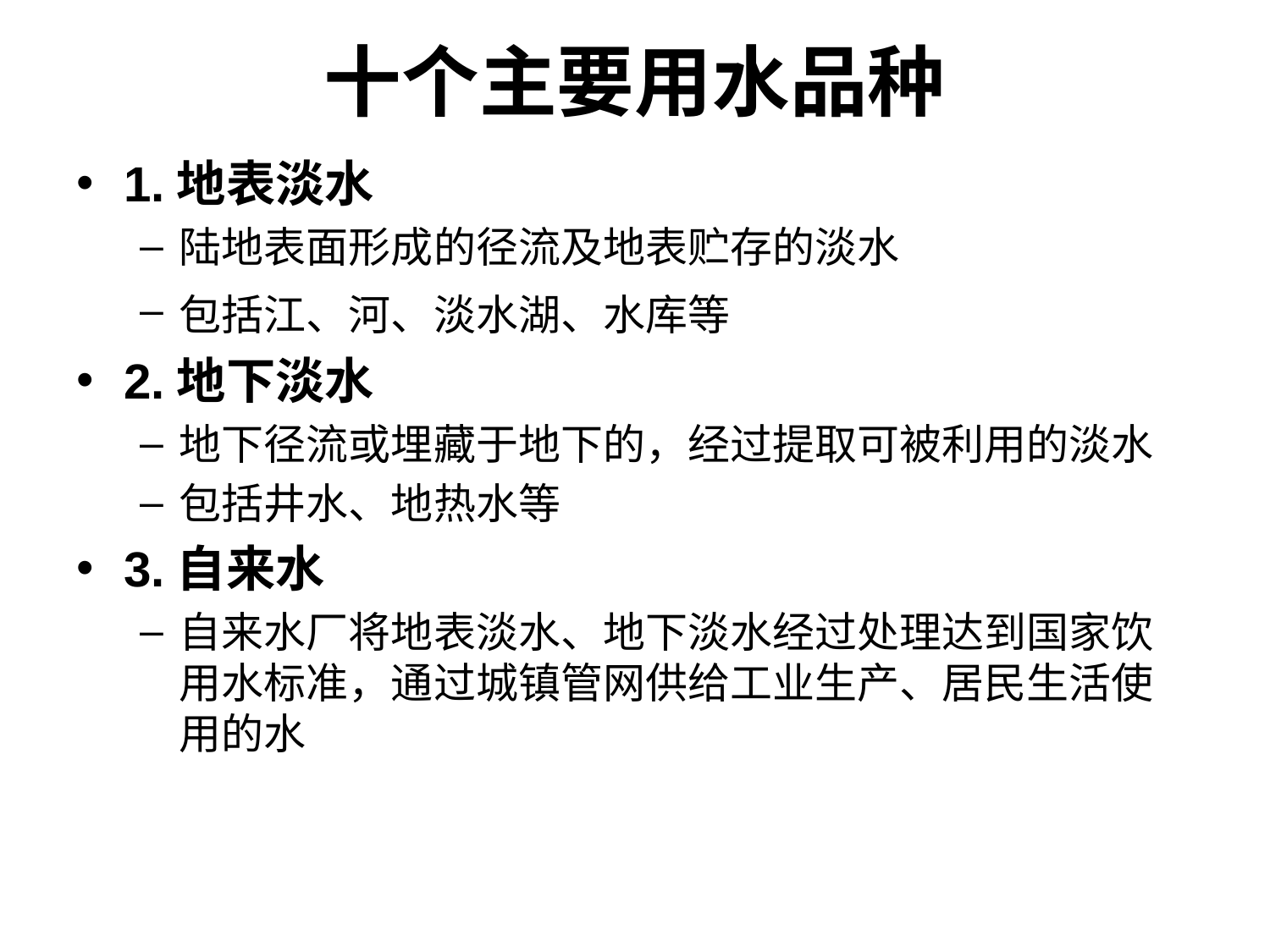

# 十个主要用水品种
1.地表淡水
陆地表面形成的径流及地表贮存的淡水
包括江、河、淡水湖、水库等
2.地下淡水
地下径流或埋藏于地下的，经过提取可被利用的淡水
包括井水、地热水等
3.自来水
自来水厂将地表淡水、地下淡水经过处理达到国家饮用水标准，通过城镇管网供给工业生产、居民生活使用的水